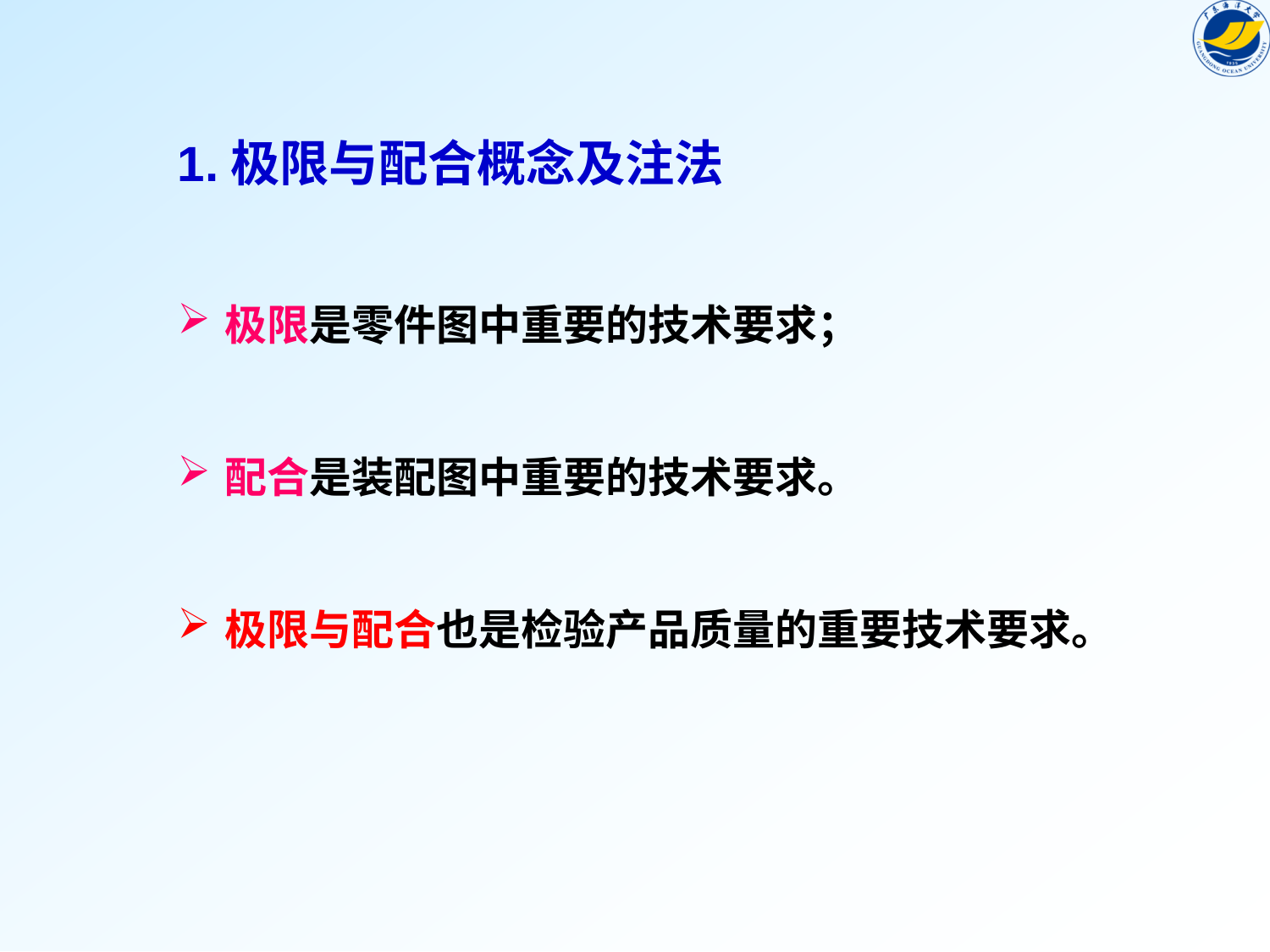

1.极限与配合概念及注法
极限是零件图中重要的技术要求；

配合是装配图中重要的技术要求。

极限与配合也是检验产品质量的重要技术要求。